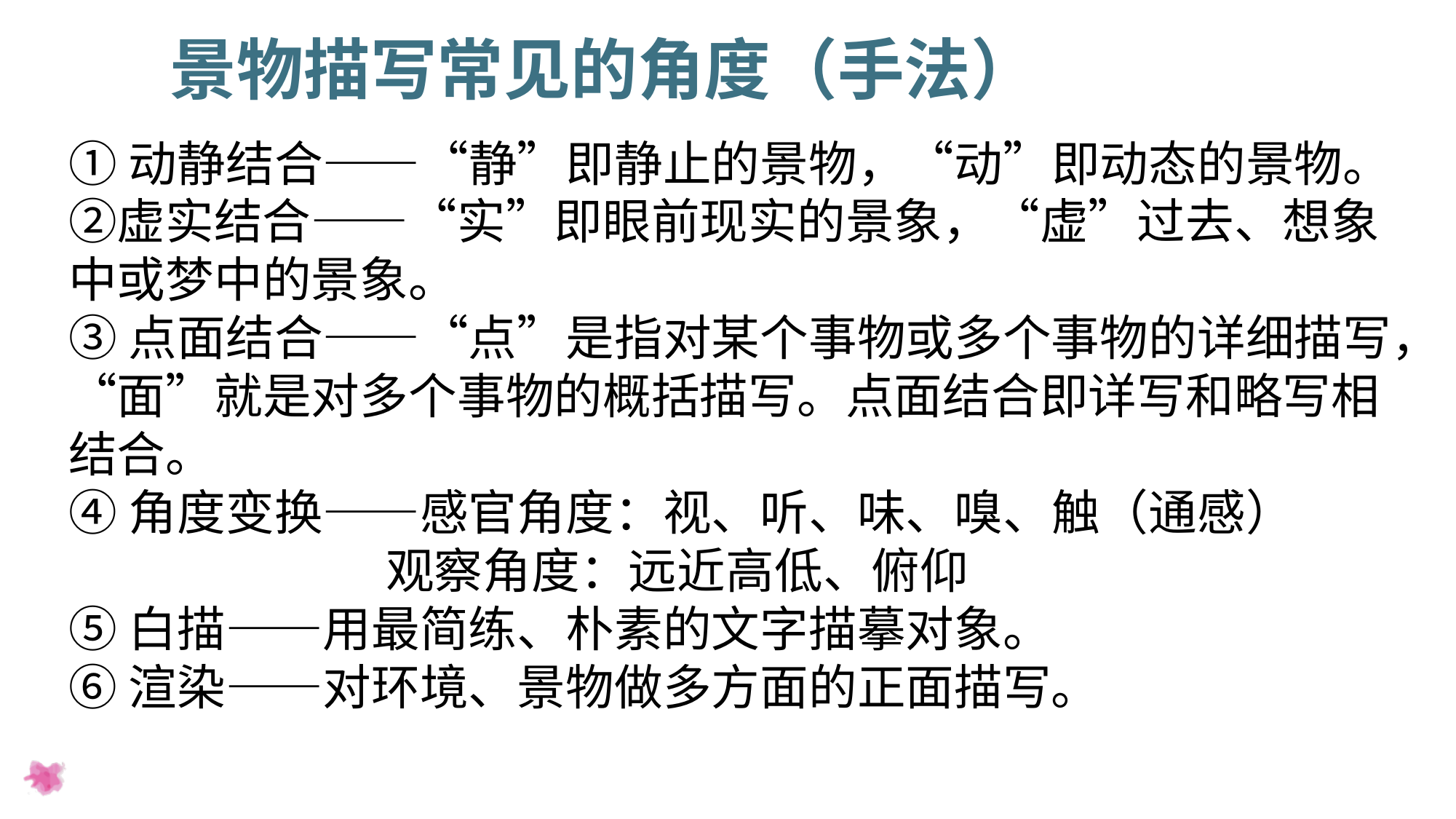

景物描写常见的角度（手法）
①动静结合——“静”即静止的景物，“动”即动态的景物。②虚实结合——“实”即眼前现实的景象，“虚”过去、想象中或梦中的景象。
③点面结合——“点”是指对某个事物或多个事物的详细描写，“面”就是对多个事物的概括描写。点面结合即详写和略写相结合。
④角度变换——感官角度：视、听、味、嗅、触（通感）
                            观察角度：远近高低、俯仰
⑤白描——用最简练、朴素的文字描摹对象。
⑥渲染——对环境、景物做多方面的正面描写。